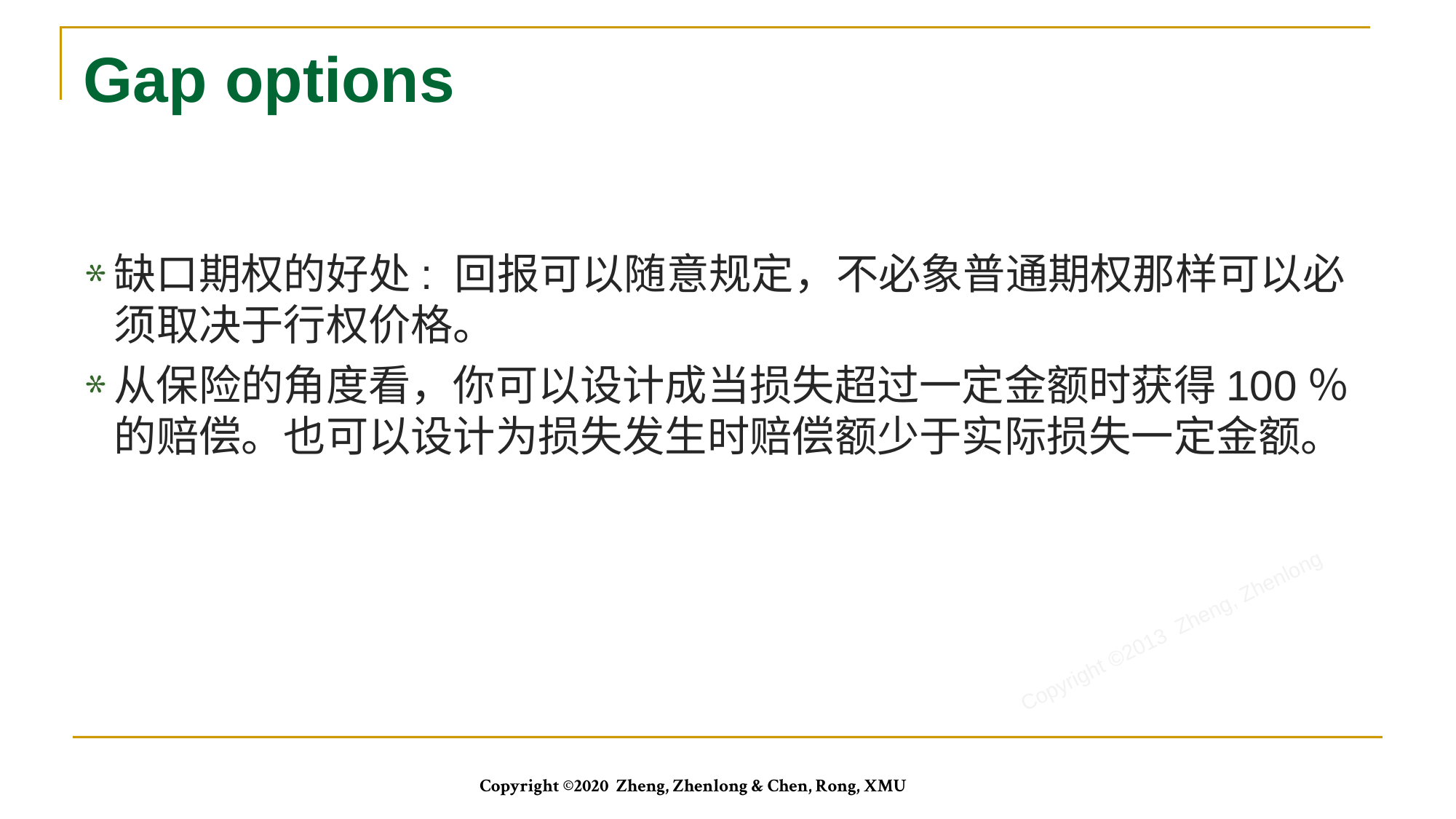

# Gap options
缺口期权的好处: 回报可以随意规定，不必象普通期权那样可以必须取决于行权价格。
从保险的角度看，你可以设计成当损失超过一定金额时获得100％的赔偿。也可以设计为损失发生时赔偿额少于实际损失一定金额。

Copyright ©2020  Zheng, Zhenlong & Chen, Rong, XMU